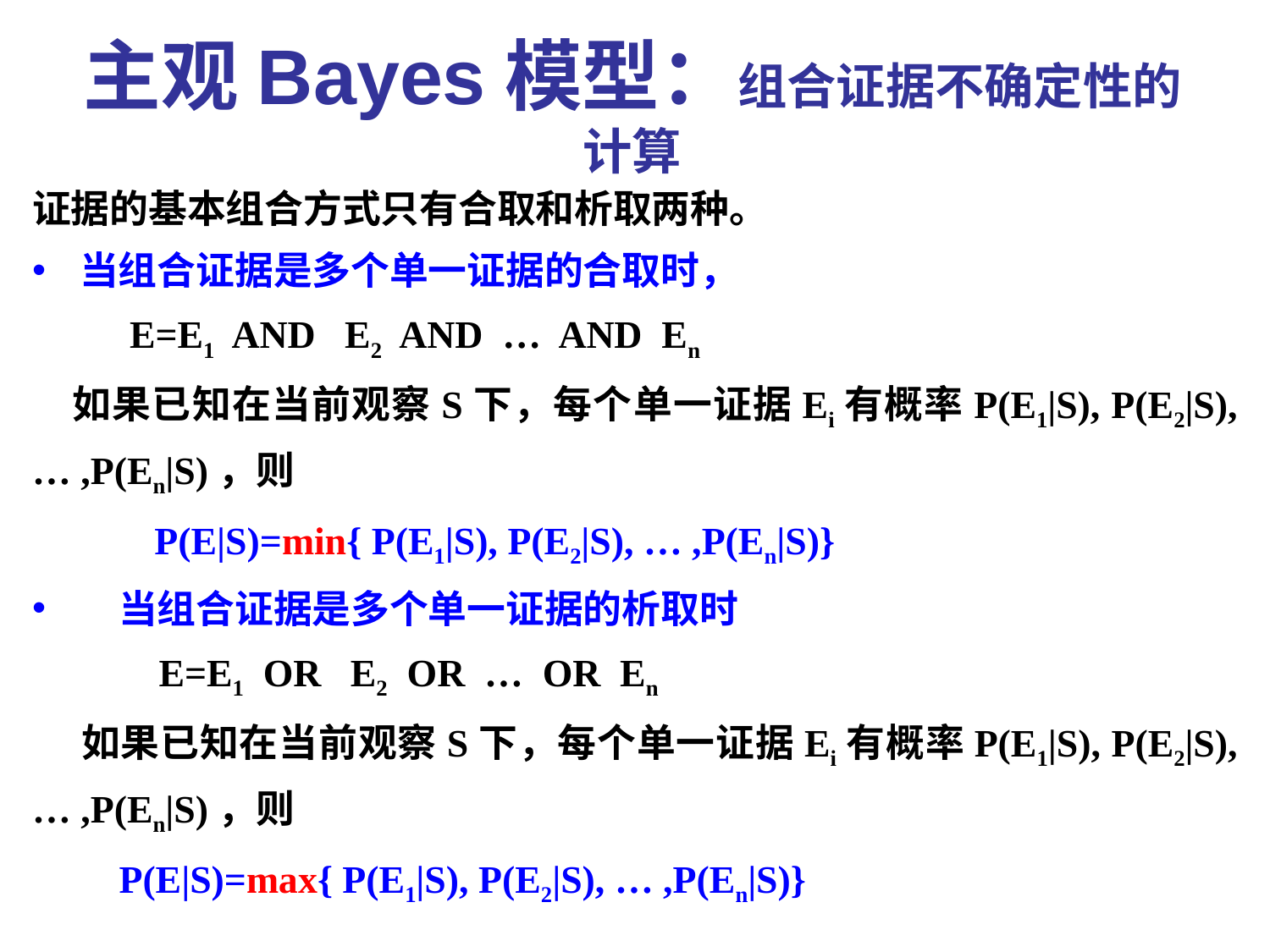

主观Bayes模型：组合证据不确定性的计算
证据的基本组合方式只有合取和析取两种。
当组合证据是多个单一证据的合取时，
          E=E1  AND   E2  AND  …  AND  En
　如果已知在当前观察S下，每个单一证据Ei有概率P(E1|S), P(E2|S), … ,P(En|S)，则
　　    P(E|S)=min{ P(E1|S), P(E2|S), … ,P(En|S)}
　当组合证据是多个单一证据的析取时
             E=E1  OR   E2  OR  …  OR  En
    如果已知在当前观察S下，每个单一证据Ei有概率P(E1|S), P(E2|S), … ,P(En|S)，则
　　P(E|S)=max{ P(E1|S), P(E2|S), … ,P(En|S)}